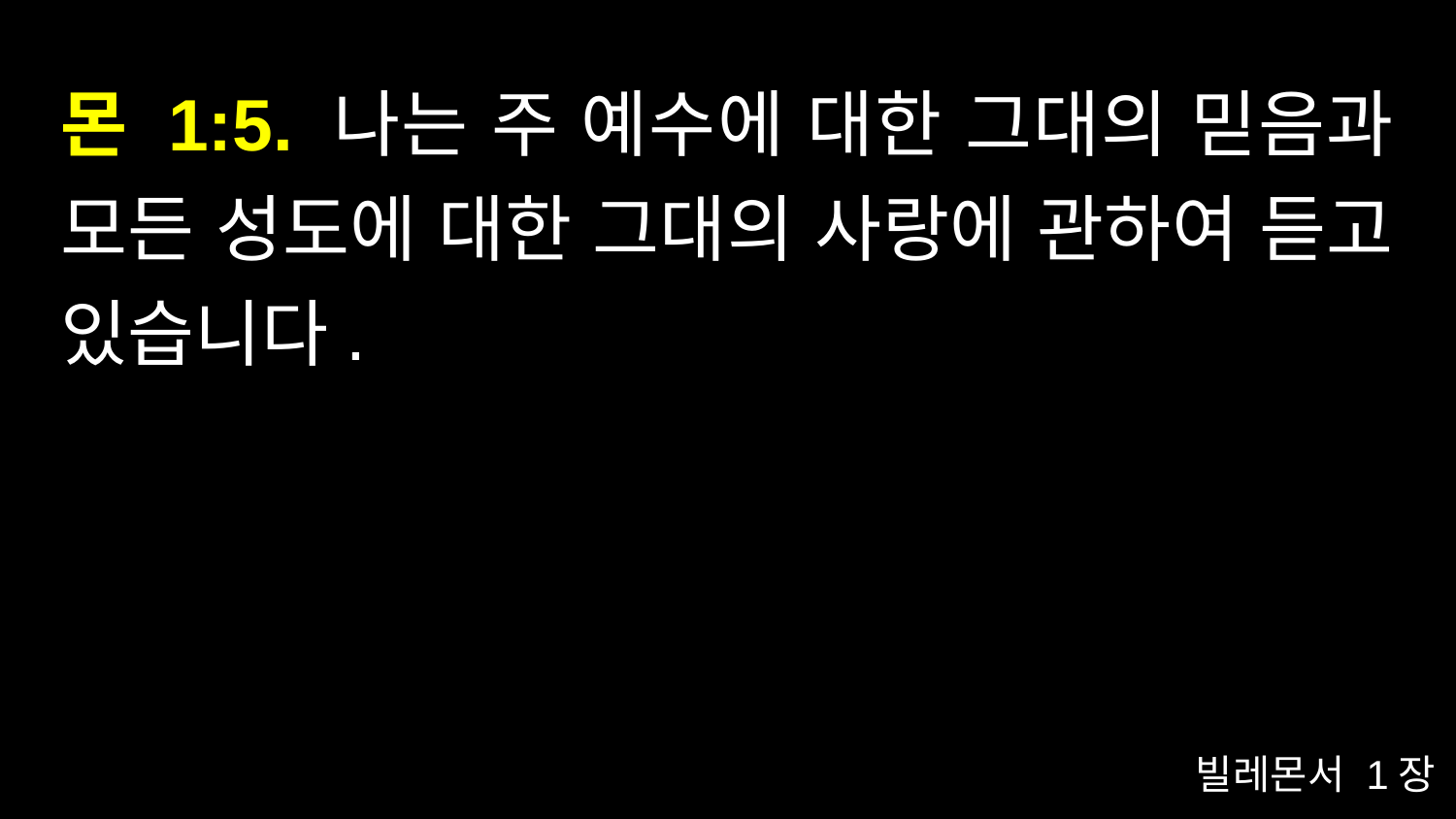

# 몬 1:5. 나는 주 예수에 대한 그대의 믿음과 모든 성도에 대한 그대의 사랑에 관하여 듣고 있습니다.
빌레몬서 1장